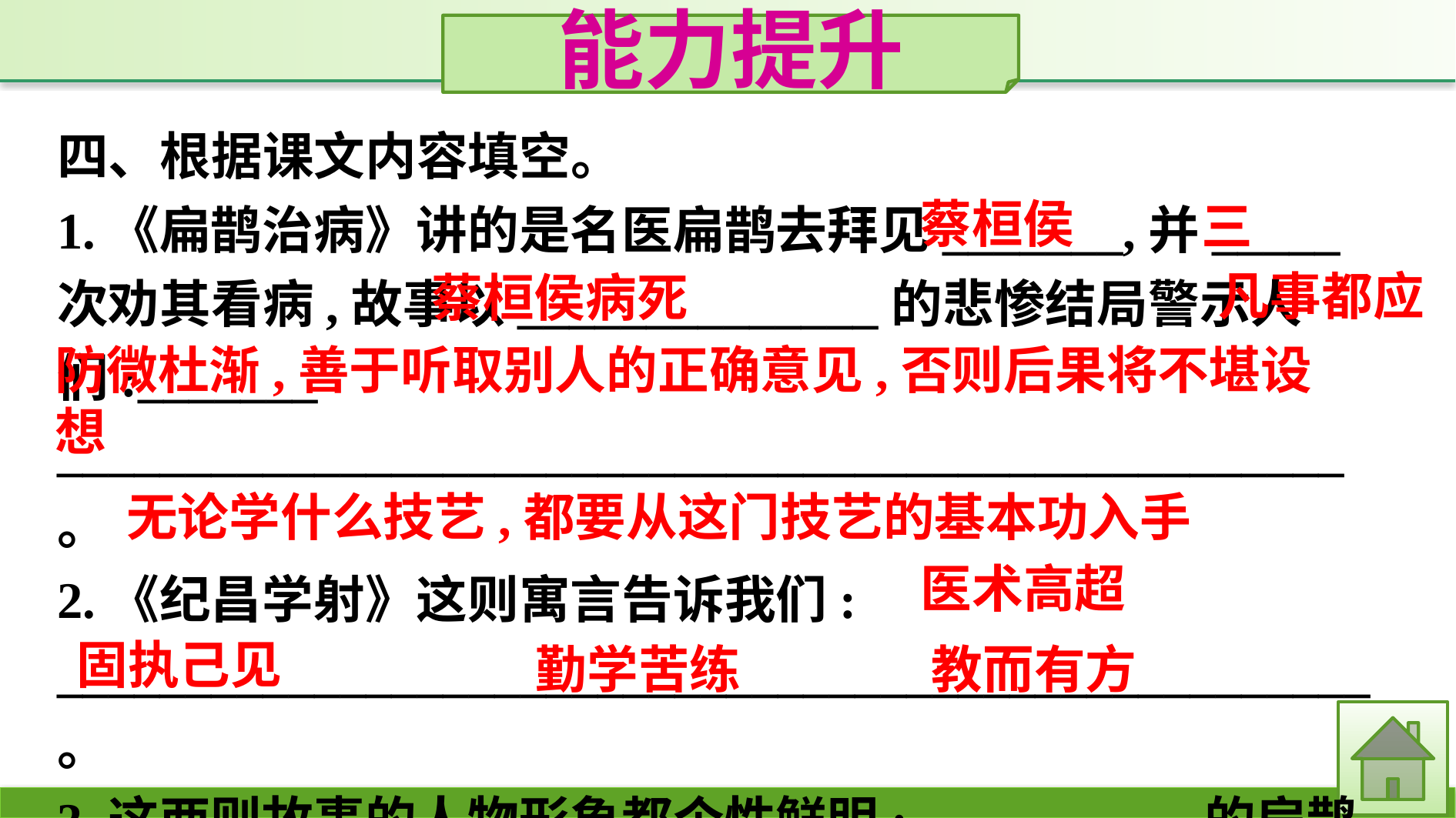

能力提升
四、根据课文内容填空。
1.《扁鹊治病》讲的是名医扁鹊去拜见_______,并_____次劝其看病,故事以______________的悲惨结局警示人们:_______ __________________________________________________。
2.《纪昌学射》这则寓言告诉我们:
___________________________________________________。
3.这两则故事的人物形象都个性鲜明:___________的扁鹊, _________的蔡桓侯, _________的纪昌, ________的飞卫。
蔡桓侯
三
凡事都应
蔡桓侯病死
防微杜渐,善于听取别人的正确意见,否则后果将不堪设想
无论学什么技艺,都要从这门技艺的基本功入手
医术高超
固执己见
教而有方
勤学苦练